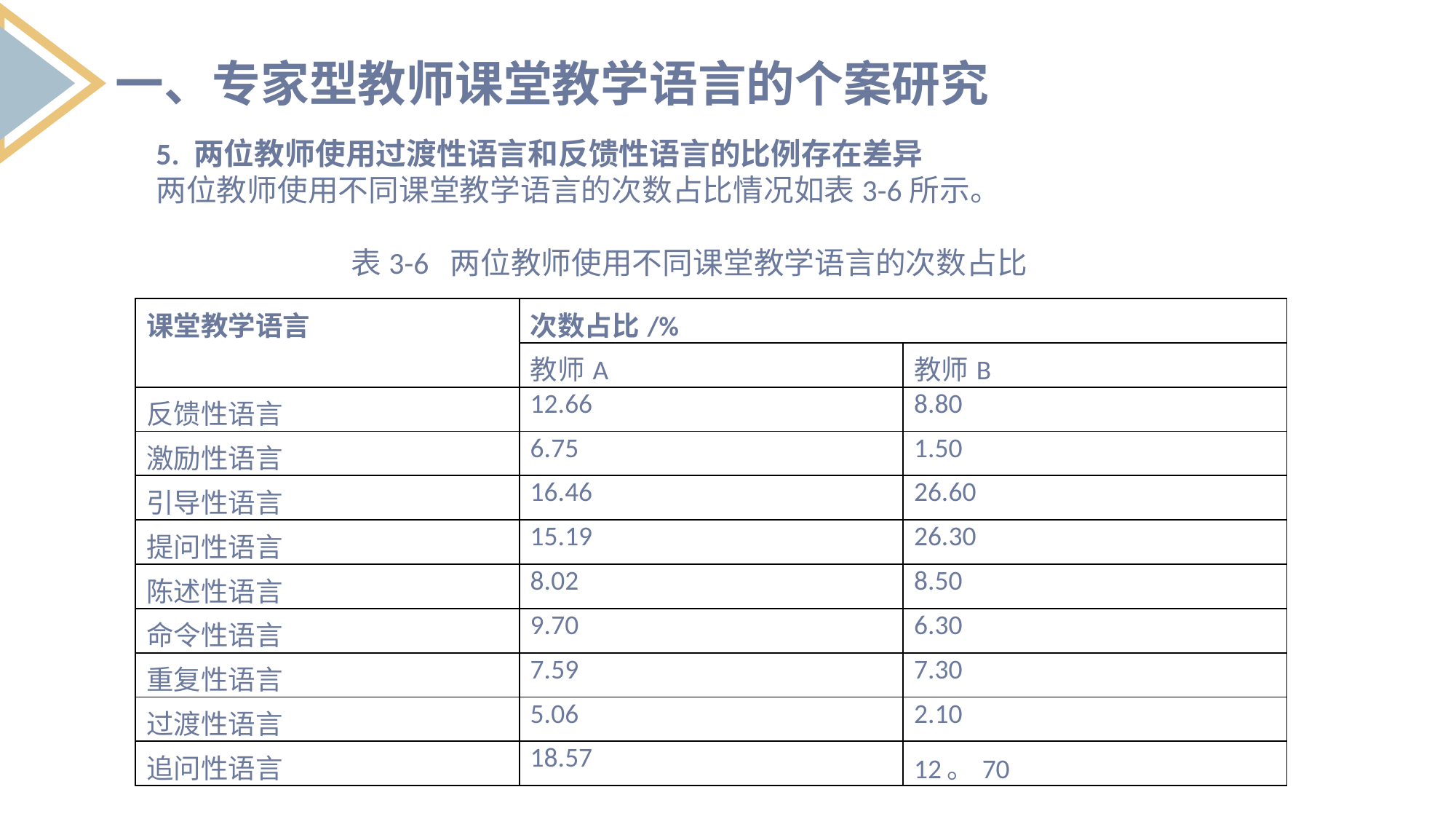

一、专家型教师课堂教学语言的个案研究
5. 两位教师使用过渡性语言和反馈性语言的比例存在差异
两位教师使用不同课堂教学语言的次数占比情况如表3-6所示。

表3-6  两位教师使用不同课堂教学语言的次数占比
| 课堂教学语言 | 次数占比/% |  |
| --- | --- | --- |
|  | 教师A | 教师B |
| 反馈性语言 | 12.66 | 8.80 |
| 激励性语言 | 6.75 | 1.50 |
| 引导性语言 | 16.46 | 26.60 |
| 提问性语言 | 15.19 | 26.30 |
| 陈述性语言 | 8.02 | 8.50 |
| 命令性语言 | 9.70 | 6.30 |
| 重复性语言 | 7.59 | 7.30 |
| 过渡性语言 | 5.06 | 2.10 |
| 追问性语言 | 18.57 | 12。70 |